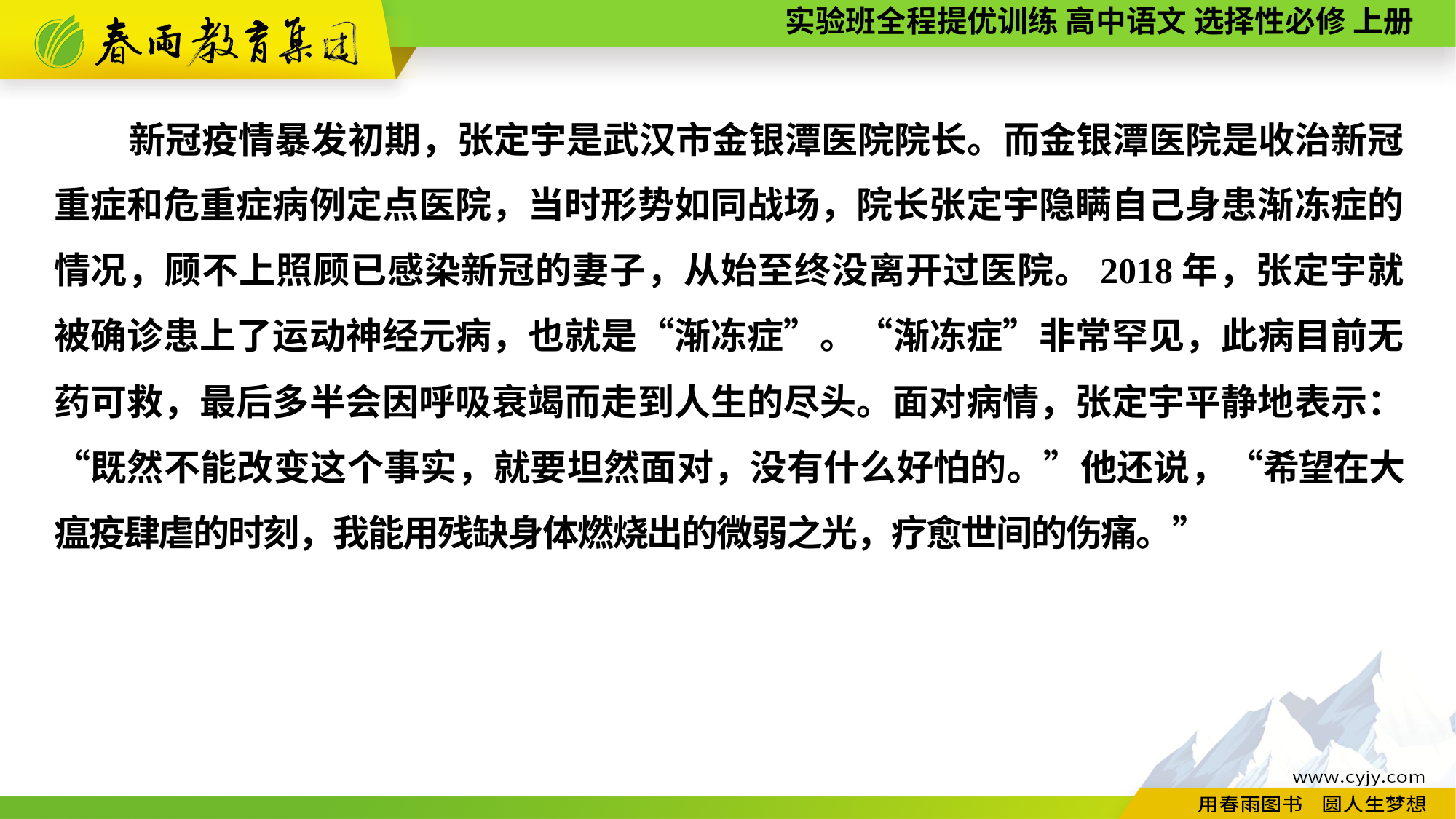

新冠疫情暴发初期，张定宇是武汉市金银潭医院院长。而金银潭医院是收治新冠重症和危重症病例定点医院，当时形势如同战场，院长张定宇隐瞒自己身患渐冻症的情况，顾不上照顾已感染新冠的妻子，从始至终没离开过医院。2018年，张定宇就被确诊患上了运动神经元病，也就是“渐冻症”。“渐冻症”非常罕见，此病目前无药可救，最后多半会因呼吸衰竭而走到人生的尽头。面对病情，张定宇平静地表示：“既然不能改变这个事实，就要坦然面对，没有什么好怕的。”他还说，“希望在大瘟疫肆虐的时刻，我能用残缺身体燃烧出的微弱之光，疗愈世间的伤痛。”